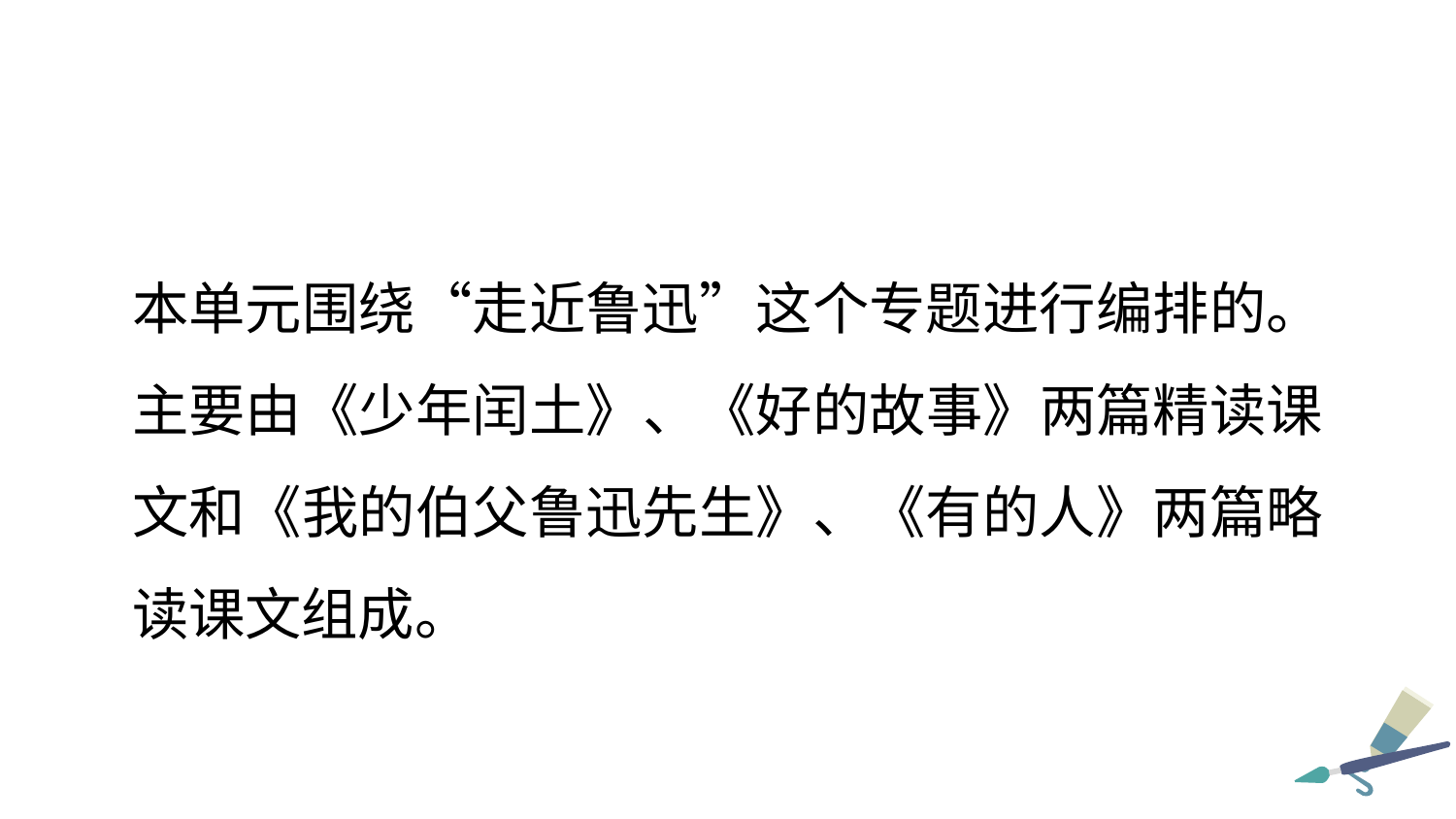

本单元围绕“走近鲁迅”这个专题进行编排的。主要由《少年闰土》、《好的故事》两篇精读课文和《我的伯父鲁迅先生》、《有的人》两篇略读课文组成。